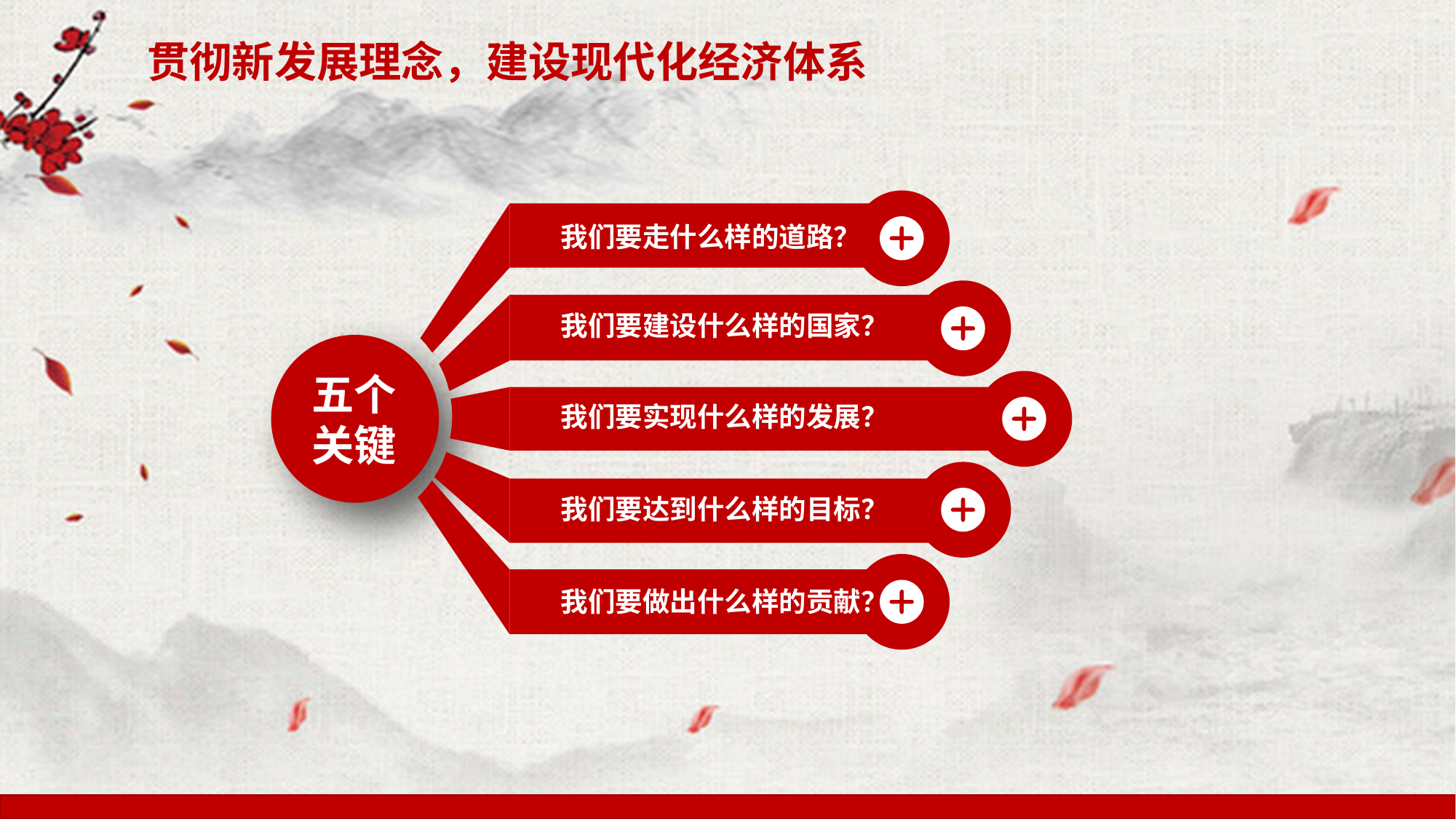

贯彻新发展理念，建设现代化经济体系

我们要走什么样的道路？

我们要建设什么样的国家？

五个关键

我们要实现什么样的发展？

我们要达到什么样的目标？

我们要做出什么样的贡献？